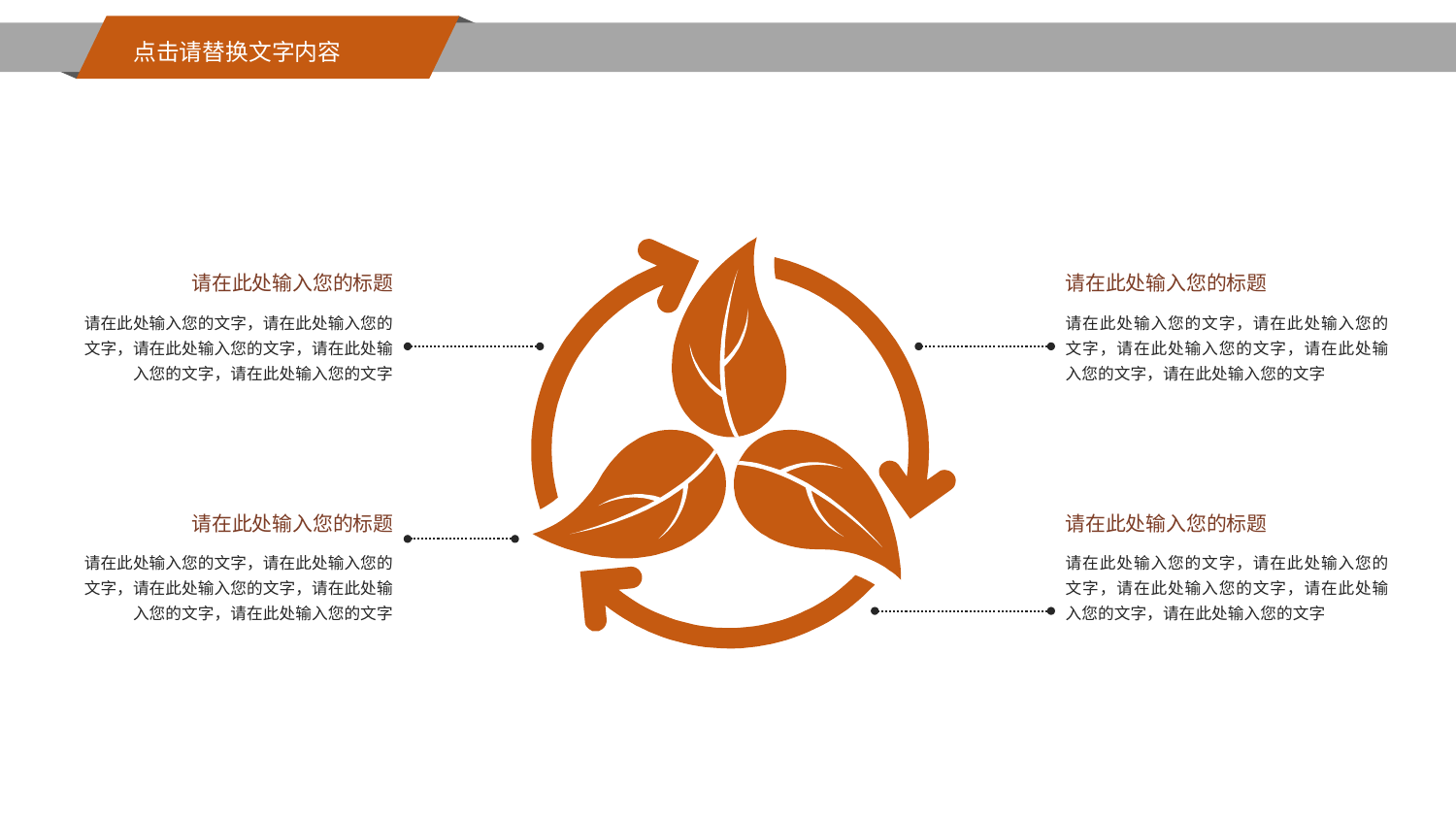

点击请替换文字内容

请在此处输入您的标题
请在此处输入您的文字，请在此处输入您的文字，请在此处输入您的文字，请在此处输入您的文字，请在此处输入您的文字
请在此处输入您的标题
请在此处输入您的文字，请在此处输入您的文字，请在此处输入您的文字，请在此处输入您的文字，请在此处输入您的文字

请在此处输入您的标题
请在此处输入您的文字，请在此处输入您的文字，请在此处输入您的文字，请在此处输入您的文字，请在此处输入您的文字
请在此处输入您的标题
请在此处输入您的文字，请在此处输入您的文字，请在此处输入您的文字，请在此处输入您的文字，请在此处输入您的文字